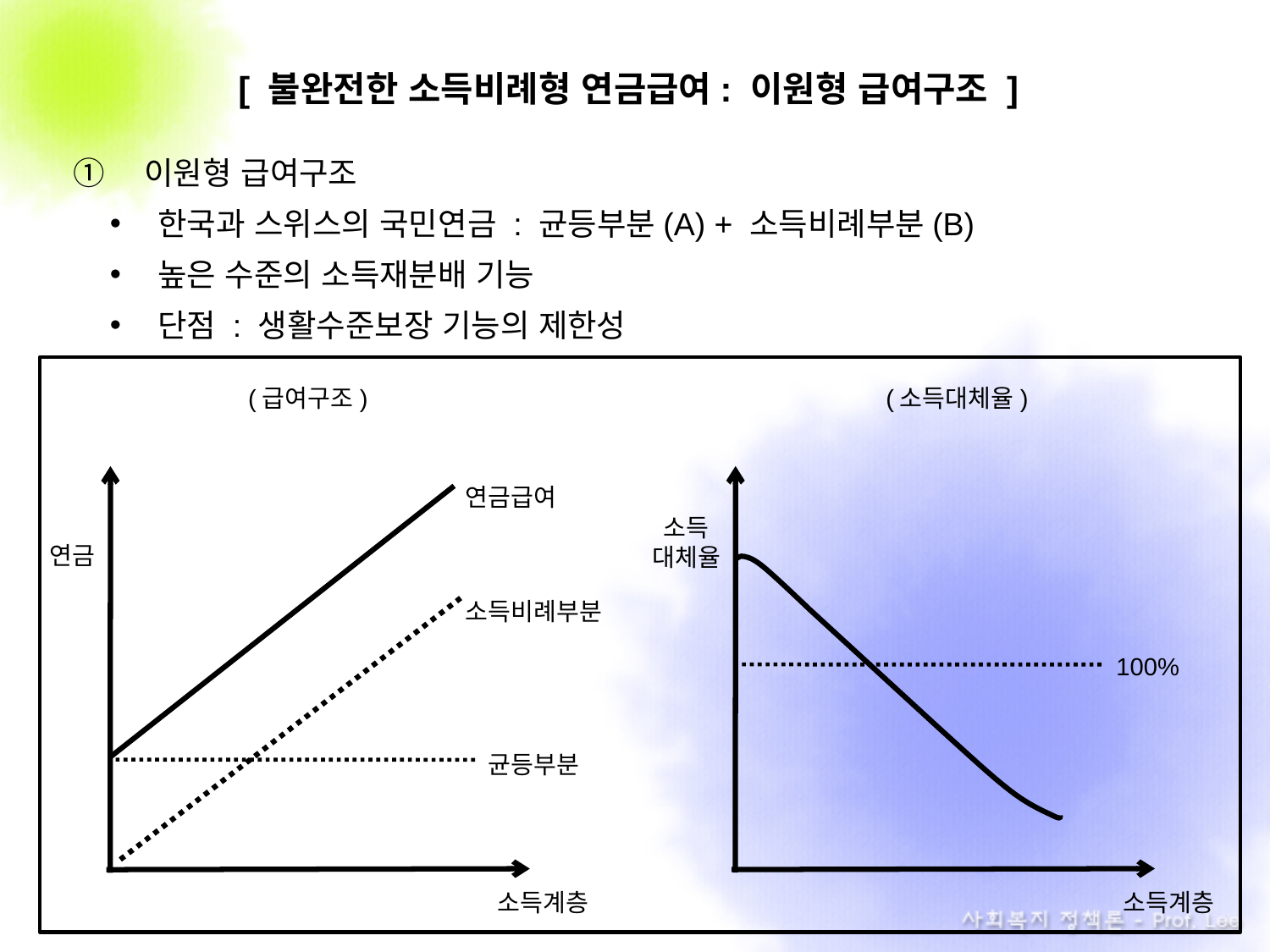

[ 불완전한 소득비례형 연금급여: 이원형 급여구조 ]

이원형 급여구조
한국과 스위스의 국민연금 : 균등부분(A) + 소득비례부분(B)
높은 수준의 소득재분배 기능
단점 : 생활수준보장 기능의 제한성

(급여구조)
(소득대체율)
소득
대체율
100%
소득계층
연금급여
연금
소득비례부분
균등부분
소득계층